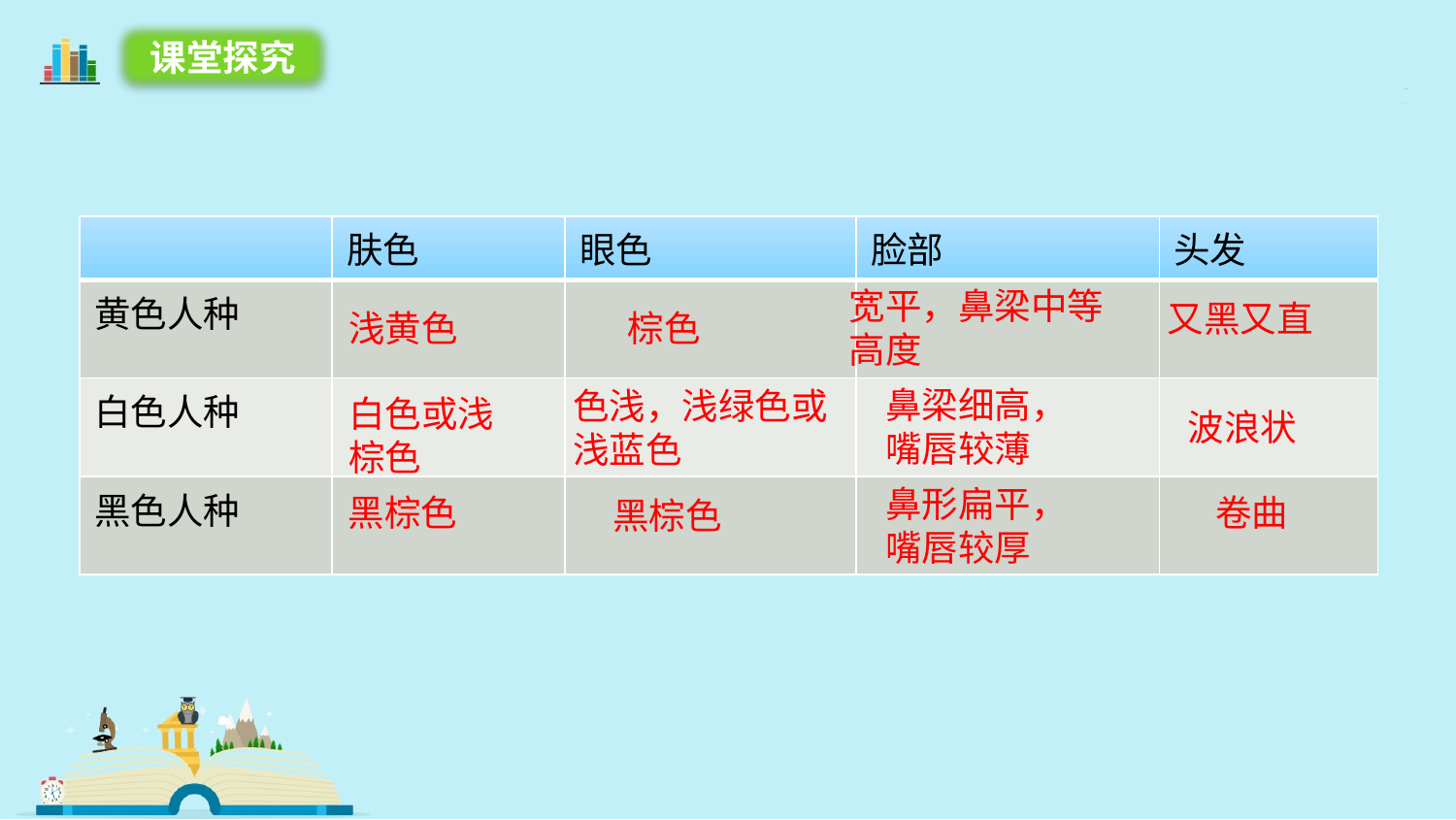

课堂探究
|  | 肤色 | 眼色 | 脸部 | 头发 |
| --- | --- | --- | --- | --- |
| 黄色人种 |  |  |  |  |
| 白色人种 |  |  |  |  |
| 黑色人种 |  |  |  |  |
宽平，鼻梁中等高度
又黑又直
浅黄色
棕色
鼻梁细高，嘴唇较薄
色浅，浅绿色或浅蓝色
白色或浅棕色
波浪状
鼻形扁平，嘴唇较厚
黑棕色
卷曲
黑棕色